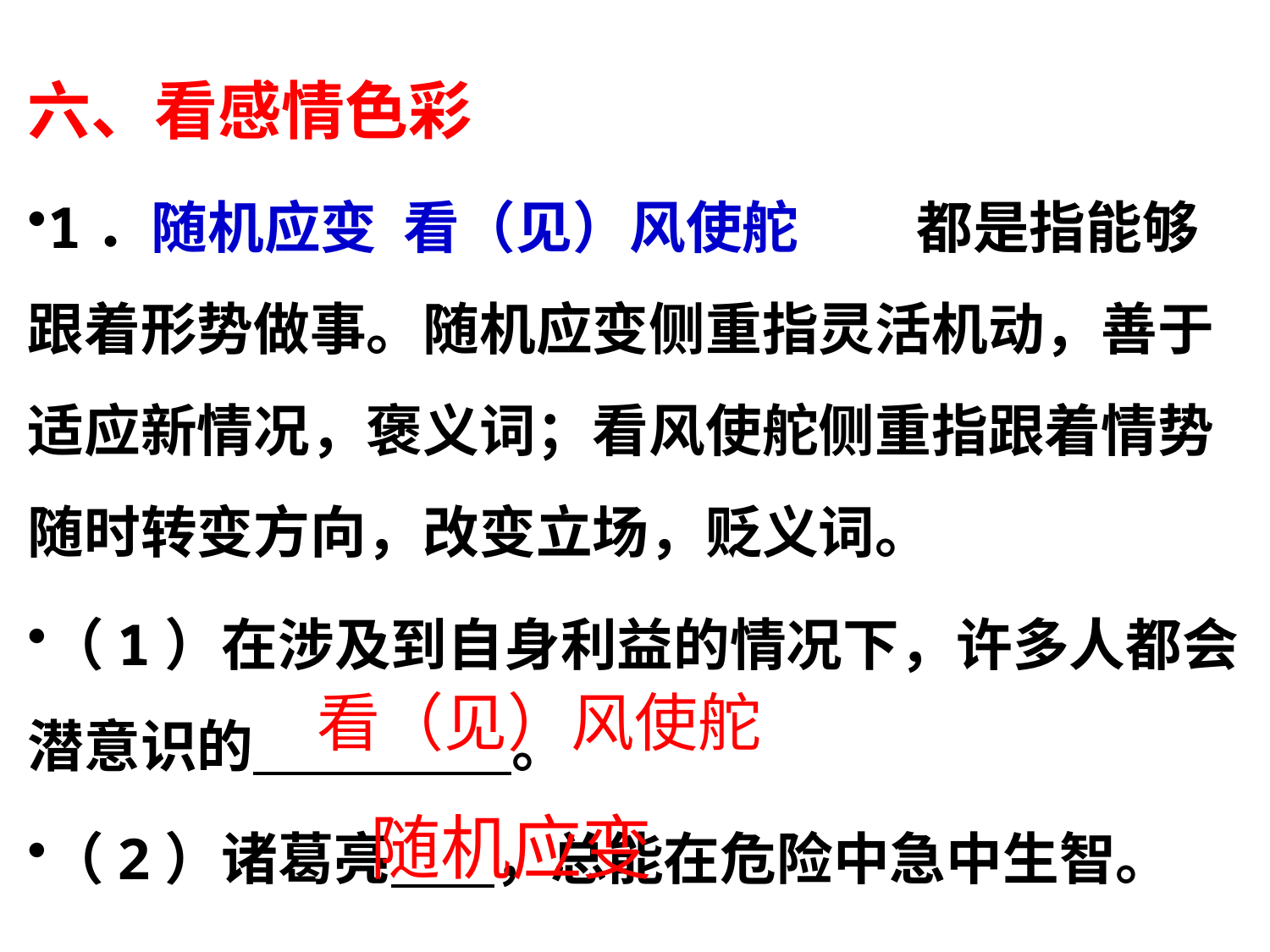

六、看感情色彩
1．随机应变  看（见）风使舵 　	都是指能够跟着形势做事。随机应变侧重指灵活机动，善于适应新情况，褒义词；看风使舵侧重指跟着情势随时转变方向，改变立场，贬义词。
（1）在涉及到自身利益的情况下，许多人都会潜意识的                    。
（2）诸葛亮        ，总能在危险中急中生智。

 看（见）风使舵
随机应变